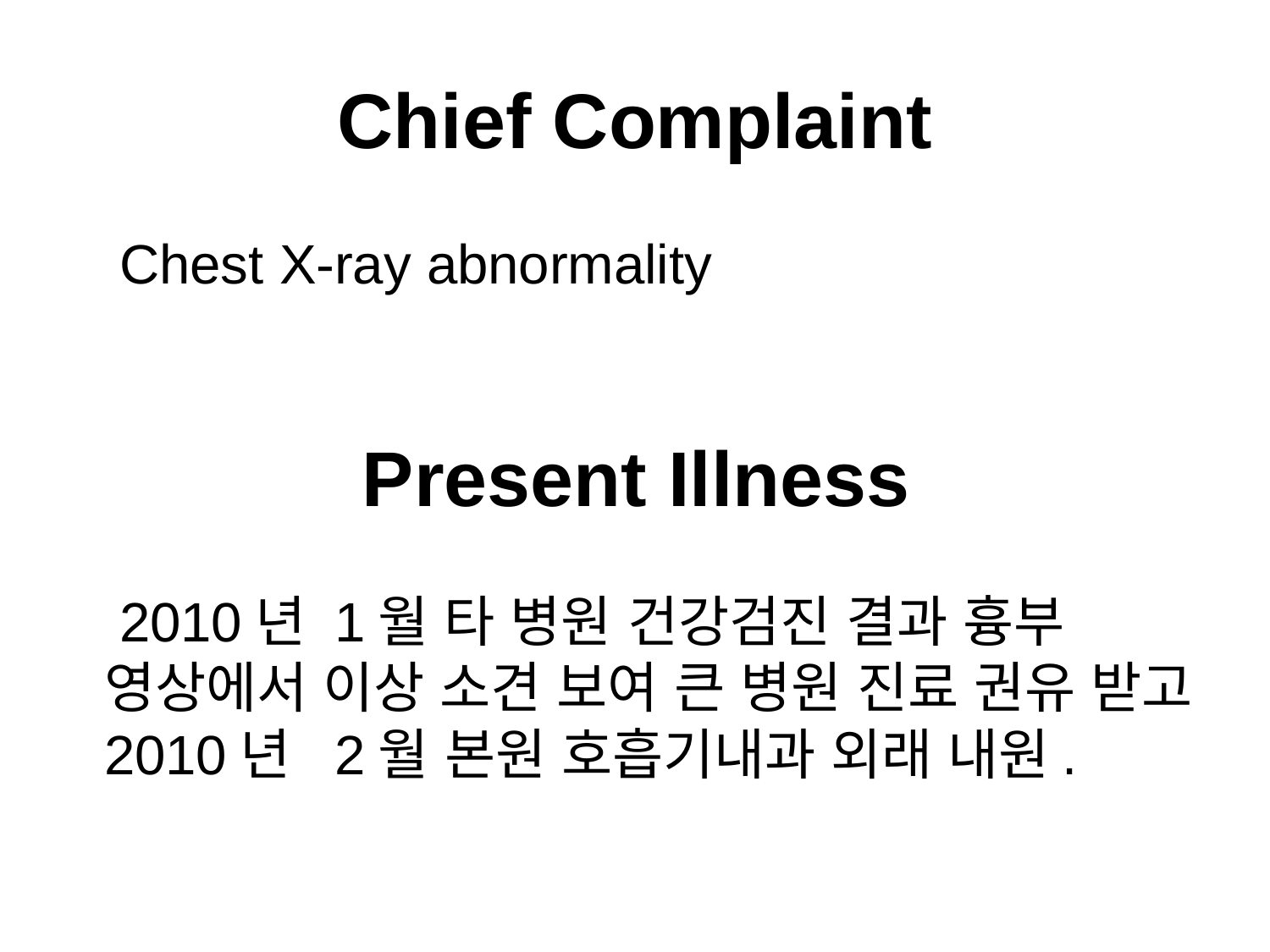

# Chief Complaint
Chest X-ray abnormality

    2010년 1월 타 병원 건강검진 결과 흉부 영상에서 이상 소견 보여 큰 병원 진료 권유 받고  2010년  2월 본원 호흡기내과 외래 내원.
Present Illness